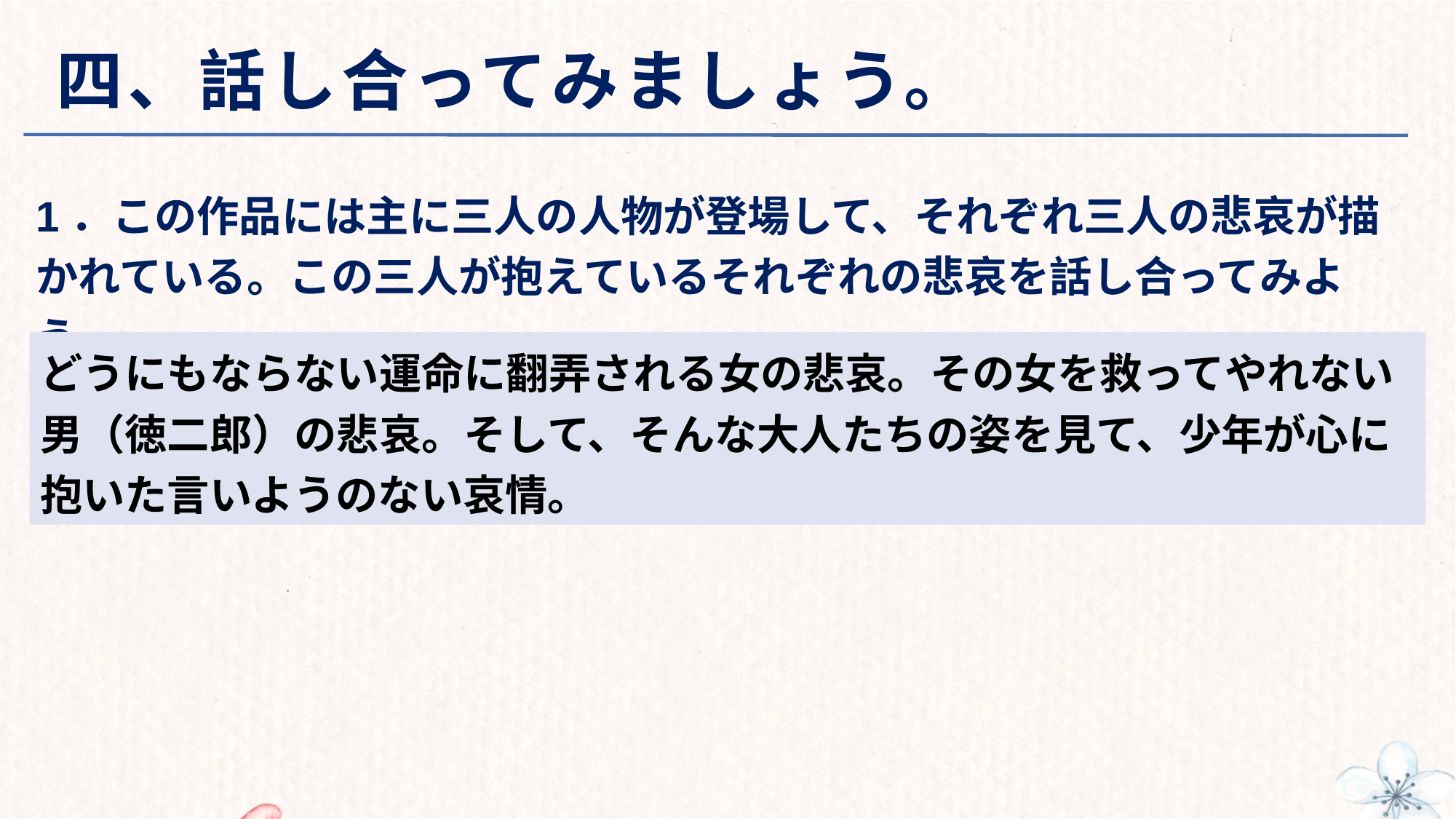

# 四、話し合ってみましょう。
1．この作品には主に三人の人物が登場して、それぞれ三人の悲哀が描かれている。この三人が抱えているそれぞれの悲哀を話し合ってみよう。。
どうにもならない運命に翻弄される女の悲哀。その女を救ってやれない男（徳二郎）の悲哀。そして、そんな大人たちの姿を見て、少年が心に抱いた言いようのない哀情。